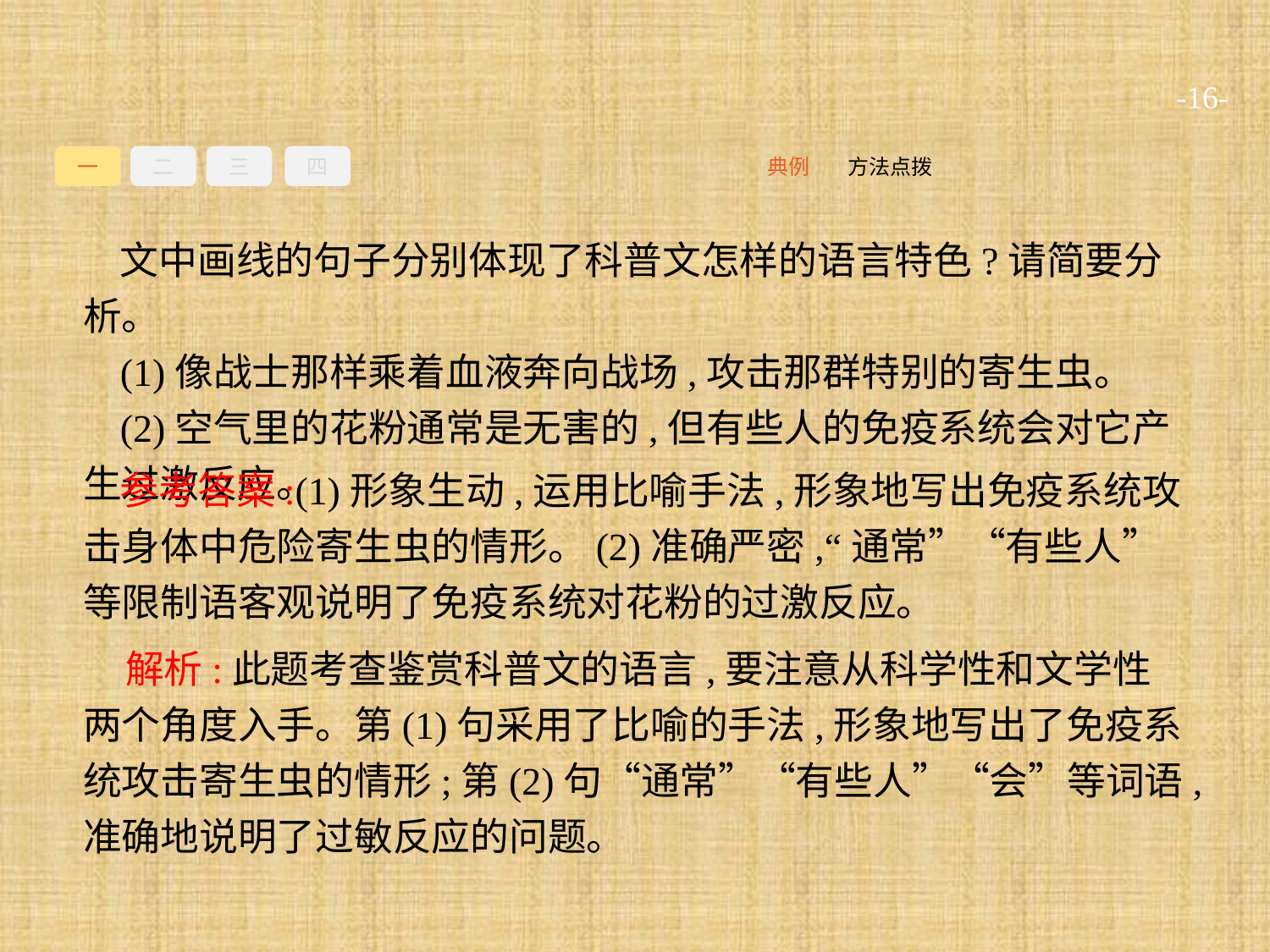

-16-
一
二
三
四
方法点拨
典例
文中画线的句子分别体现了科普文怎样的语言特色?请简要分析。
(1)像战士那样乘着血液奔向战场,攻击那群特别的寄生虫。
(2)空气里的花粉通常是无害的,但有些人的免疫系统会对它产生过激反应。
参考答案:(1)形象生动,运用比喻手法,形象地写出免疫系统攻击身体中危险寄生虫的情形。(2)准确严密,“通常”“有些人”等限制语客观说明了免疫系统对花粉的过激反应。
解析:此题考查鉴赏科普文的语言,要注意从科学性和文学性两个角度入手。第(1)句采用了比喻的手法,形象地写出了免疫系统攻击寄生虫的情形;第(2)句“通常”“有些人”“会”等词语,准确地说明了过敏反应的问题。